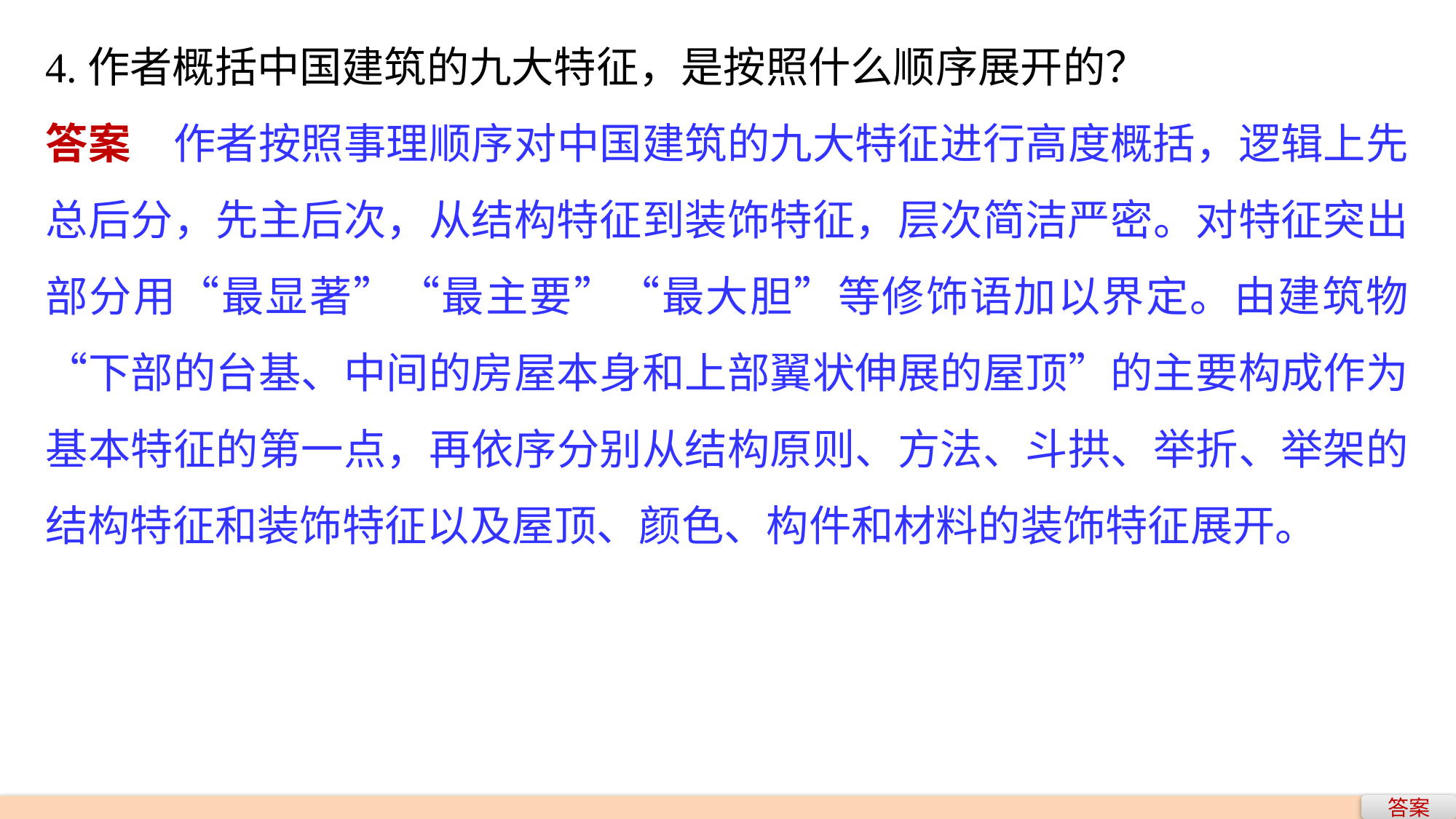

4.作者概括中国建筑的九大特征，是按照什么顺序展开的？
答案　作者按照事理顺序对中国建筑的九大特征进行高度概括，逻辑上先总后分，先主后次，从结构特征到装饰特征，层次简洁严密。对特征突出部分用“最显著”“最主要”“最大胆”等修饰语加以界定。由建筑物“下部的台基、中间的房屋本身和上部翼状伸展的屋顶”的主要构成作为基本特征的第一点，再依序分别从结构原则、方法、斗拱、举折、举架的结构特征和装饰特征以及屋顶、颜色、构件和材料的装饰特征展开。
答案